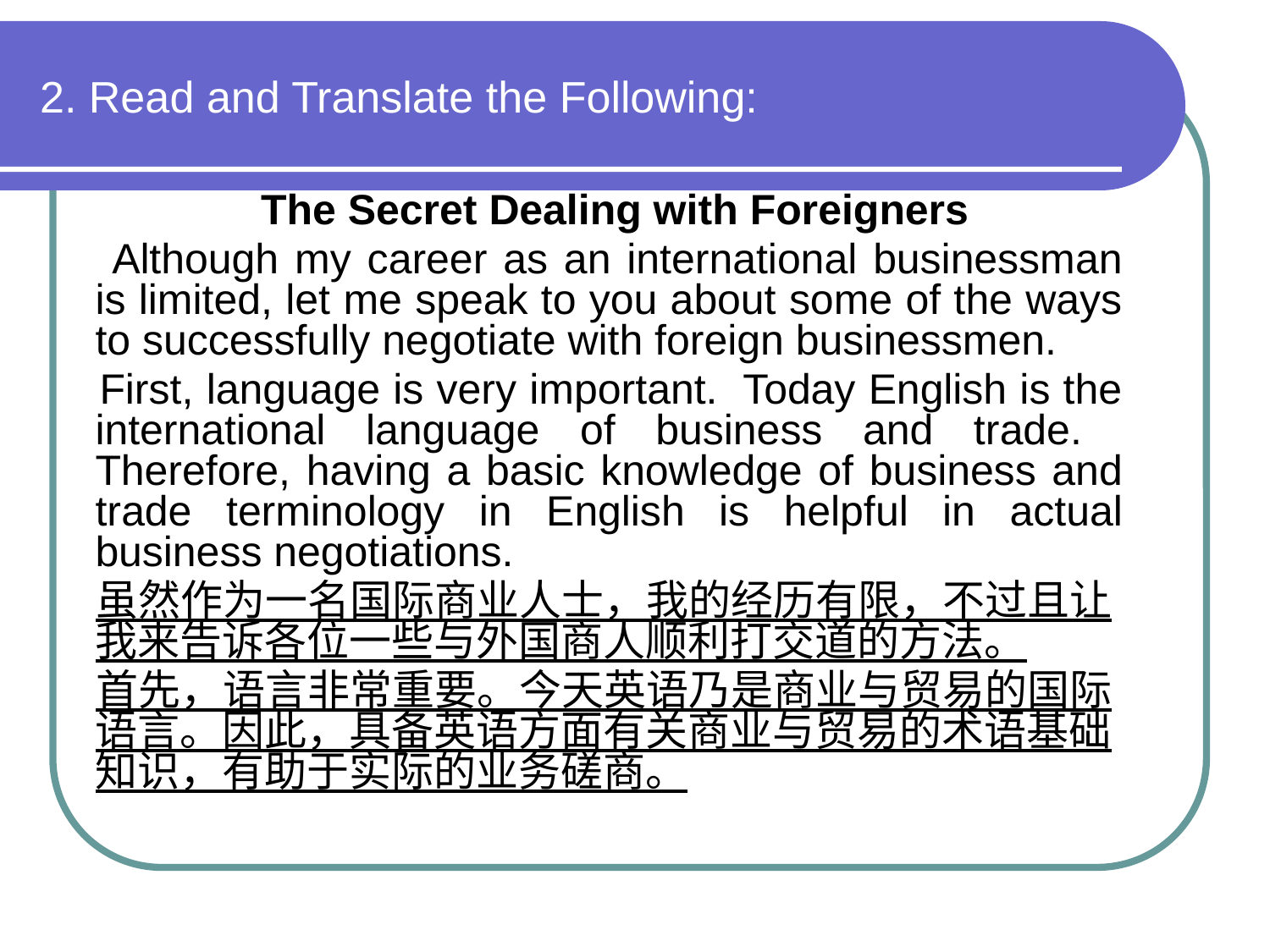

# 2. Read and Translate the Following:
                  The Secret Dealing with Foreigners
    Although my career as an international businessman is limited, let me speak to you about some of the ways to successfully negotiate with foreign businessmen.
    First, language is very important.  Today English is the international language of business and trade.  Therefore, having a basic knowledge of business and trade terminology in English is helpful in actual business negotiations.
    虽然作为一名国际商业人士，我的经历有限，不过且让我来告诉各位一些与外国商人顺利打交道的方法。
    首先，语言非常重要。今天英语乃是商业与贸易的国际语言。因此，具备英语方面有关商业与贸易的术语基础知识，有助于实际的业务磋商。